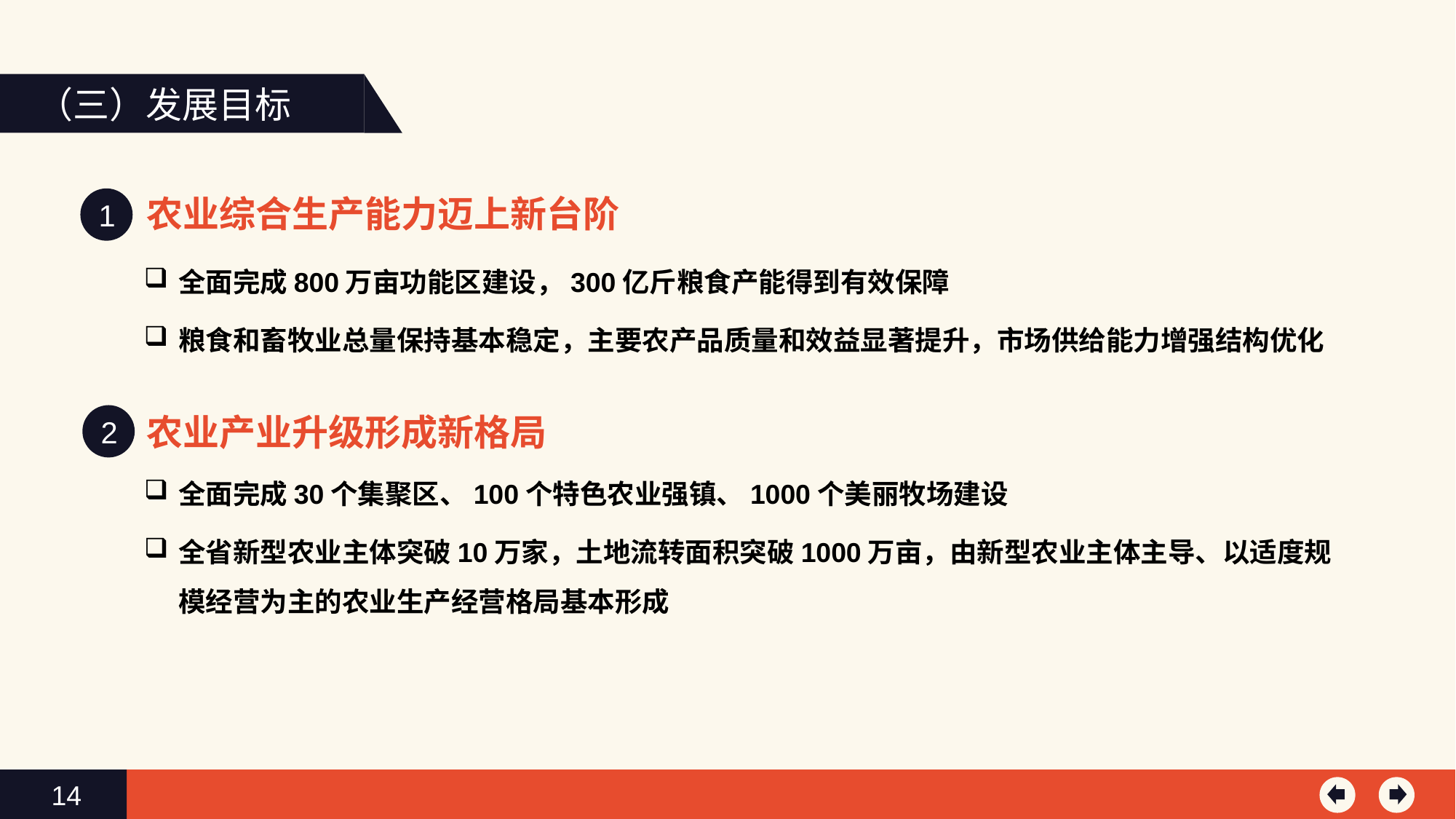

（三）发展目标
农业综合生产能力迈上新台阶
1
全面完成800万亩功能区建设，300亿斤粮食产能得到有效保障
粮食和畜牧业总量保持基本稳定，主要农产品质量和效益显著提升，市场供给能力增强结构优化
农业产业升级形成新格局
2
全面完成30个集聚区、100个特色农业强镇、1000个美丽牧场建设
全省新型农业主体突破10万家，土地流转面积突破1000万亩，由新型农业主体主导、以适度规模经营为主的农业生产经营格局基本形成
14